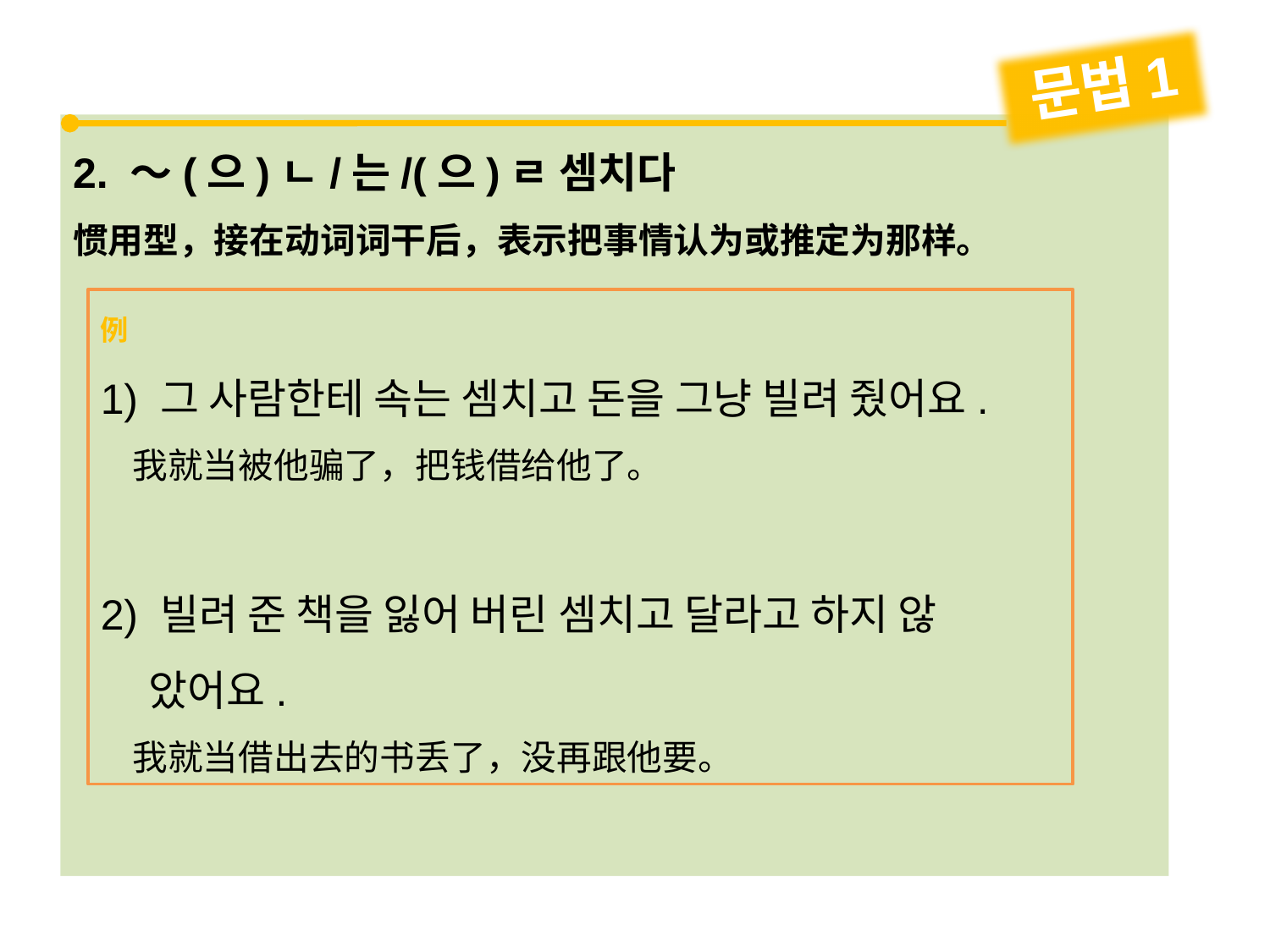

문법1
2. ～(으)ㄴ/는/(으)ㄹ 셈치다
惯用型，接在动词词干后，表示把事情认为或推定为那样。

例
1) 그 사람한테 속는 셈치고 돈을 그냥 빌려 줬어요.
   我就当被他骗了，把钱借给他了。

2) 빌려 준 책을 잃어 버린 셈치고 달라고 하지 않
    았어요.
   我就当借出去的书丢了，没再跟他要。